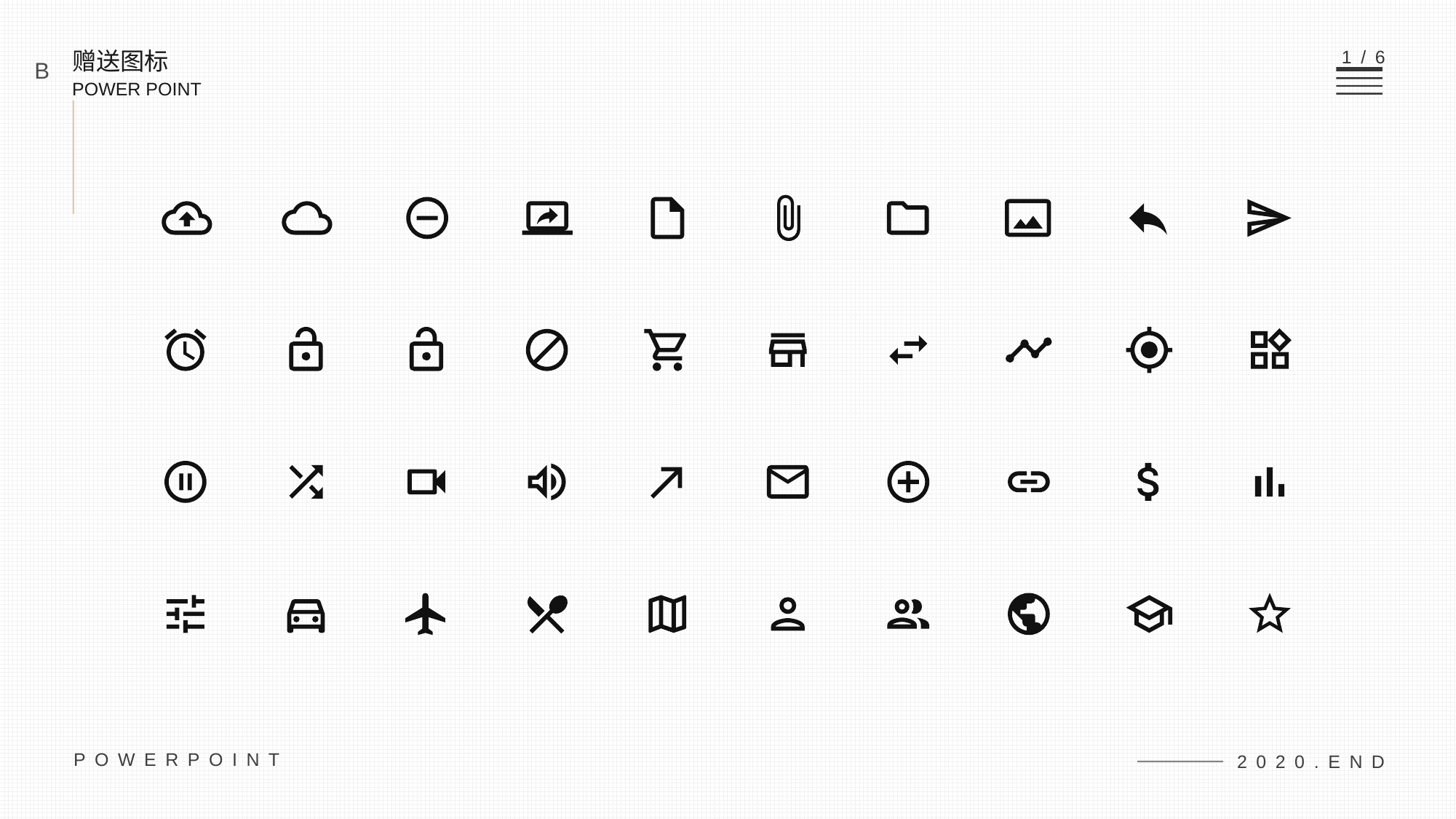

1/6

赠送图标
POWER POINT
B

POWERPOINT
2020.END